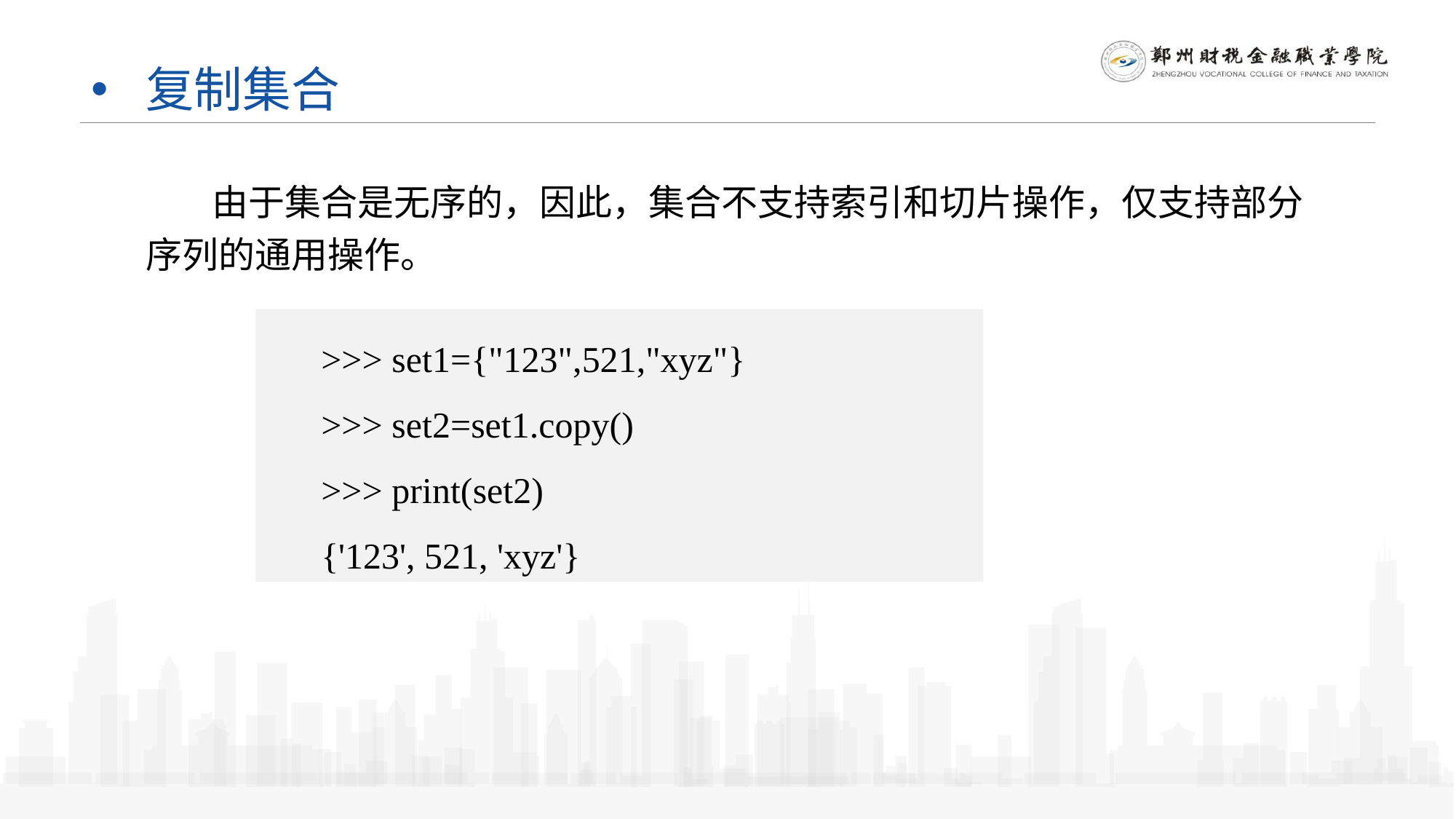

# 复制集合
       由于集合是无序的，因此，集合不支持索引和切片操作，仅支持部分序列的通用操作。

>>> set1={"123",521,"xyz"}
>>> set2=set1.copy()
>>> print(set2)
{'123', 521, 'xyz'}